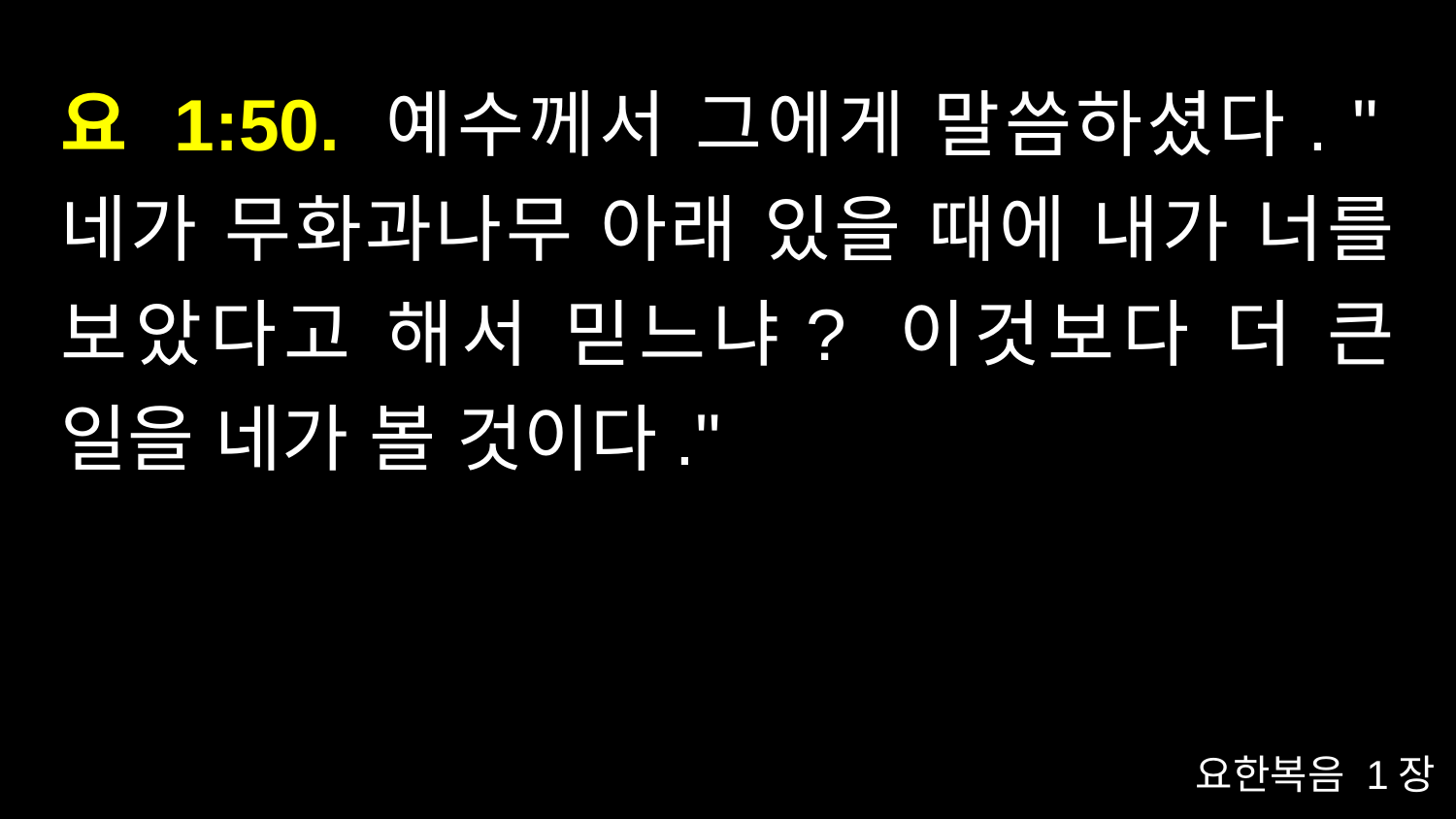

# 요 1:50. 예수께서 그에게 말씀하셨다. "네가 무화과나무 아래 있을 때에 내가 너를 보았다고 해서 믿느냐? 이것보다 더 큰 일을 네가 볼 것이다."
요한복음 1장